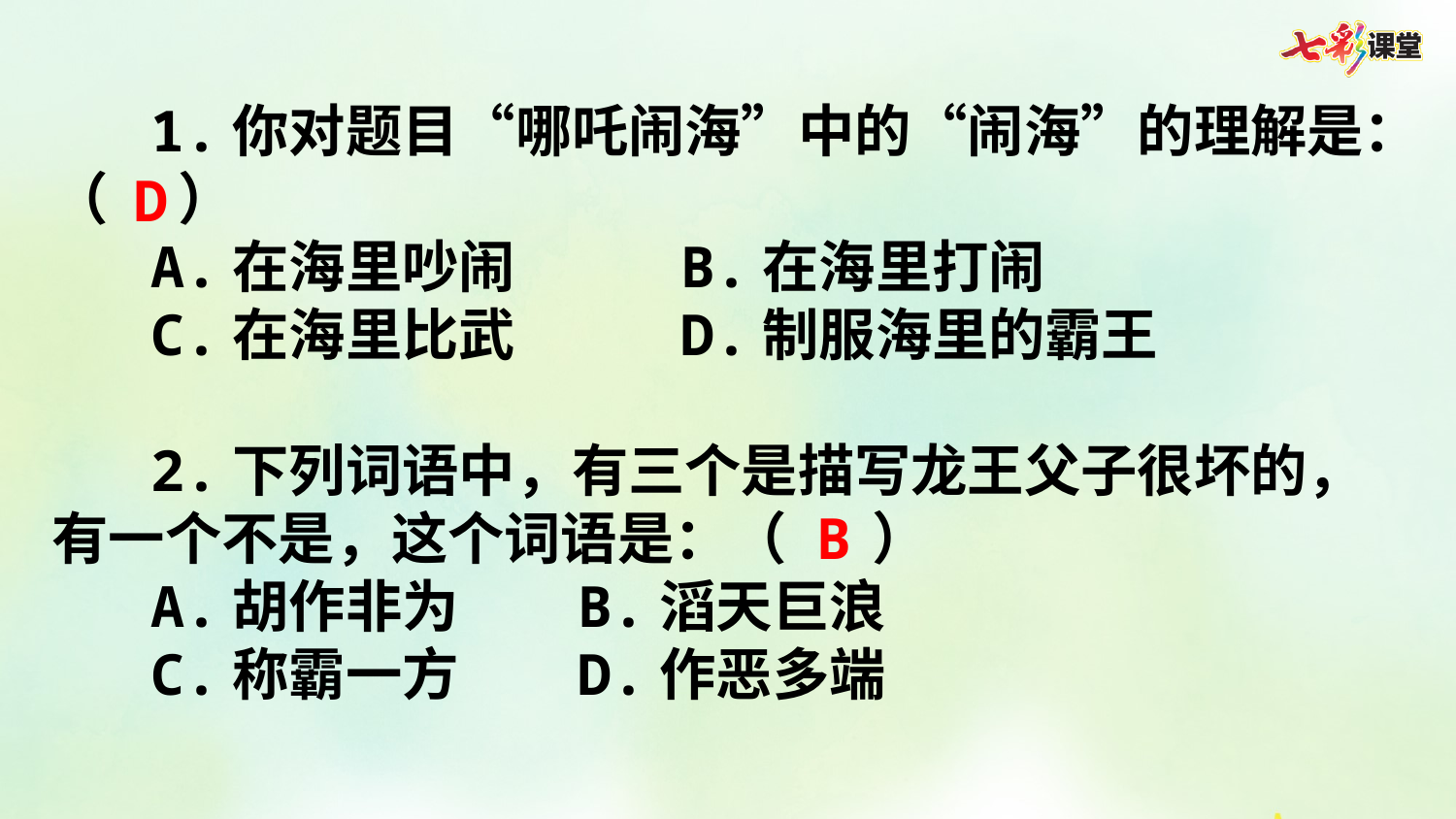

1.你对题目“哪吒闹海”中的“闹海”的理解是：（   ）
A.在海里吵闹       B.在海里打闹
C.在海里比武       D.制服海里的霸王

2.下列词语中，有三个是描写龙王父子很坏的，有一个不是，这个词语是：（   ）
A.胡作非为       B.滔天巨浪
C.称霸一方       D.作恶多端
D
B